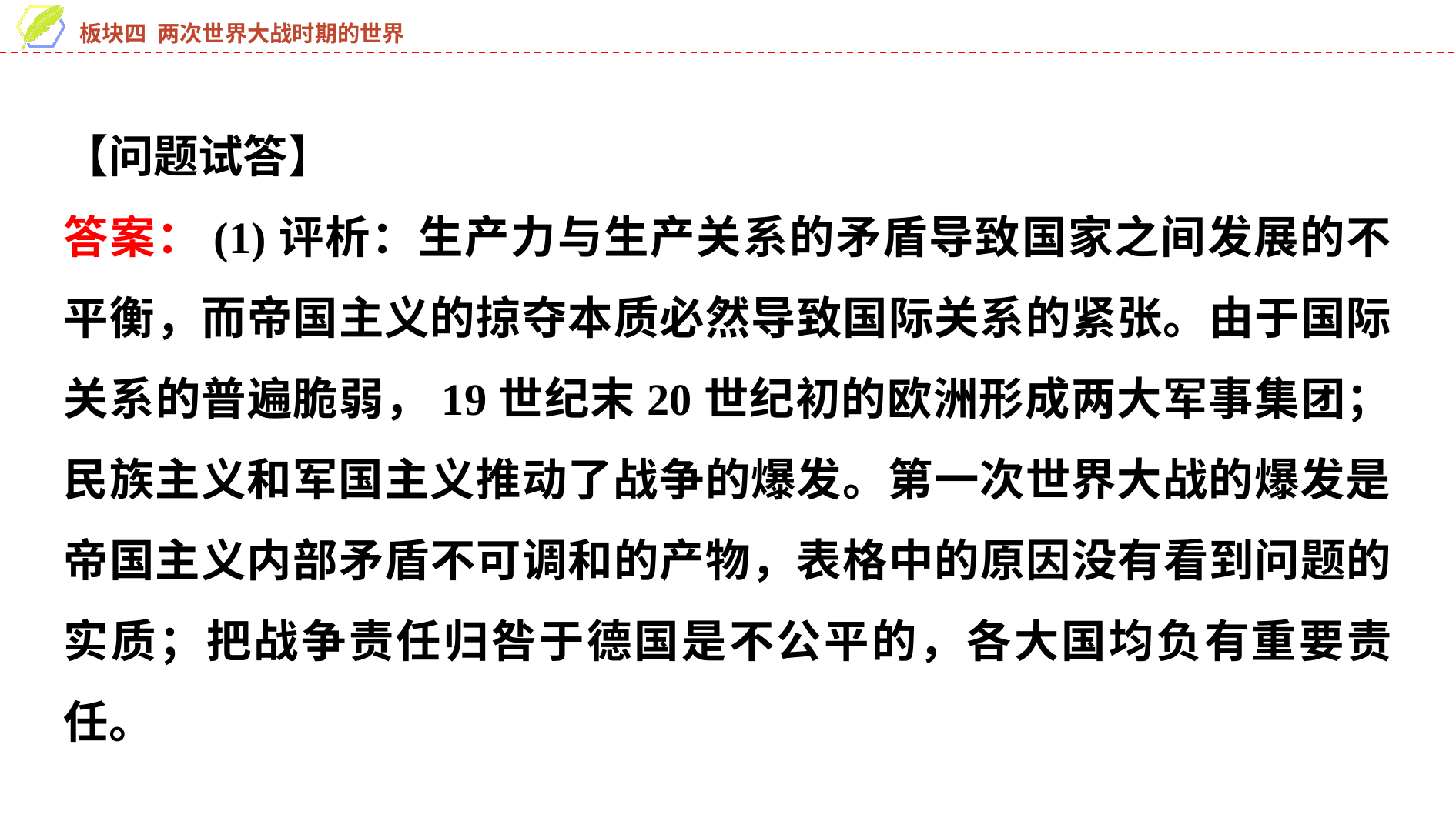

【问题试答】
答案：(1)评析：生产力与生产关系的矛盾导致国家之间发展的不平衡，而帝国主义的掠夺本质必然导致国际关系的紧张。由于国际关系的普遍脆弱，19世纪末20世纪初的欧洲形成两大军事集团；民族主义和军国主义推动了战争的爆发。第一次世界大战的爆发是帝国主义内部矛盾不可调和的产物，表格中的原因没有看到问题的实质；把战争责任归咎于德国是不公平的，各大国均负有重要责任。